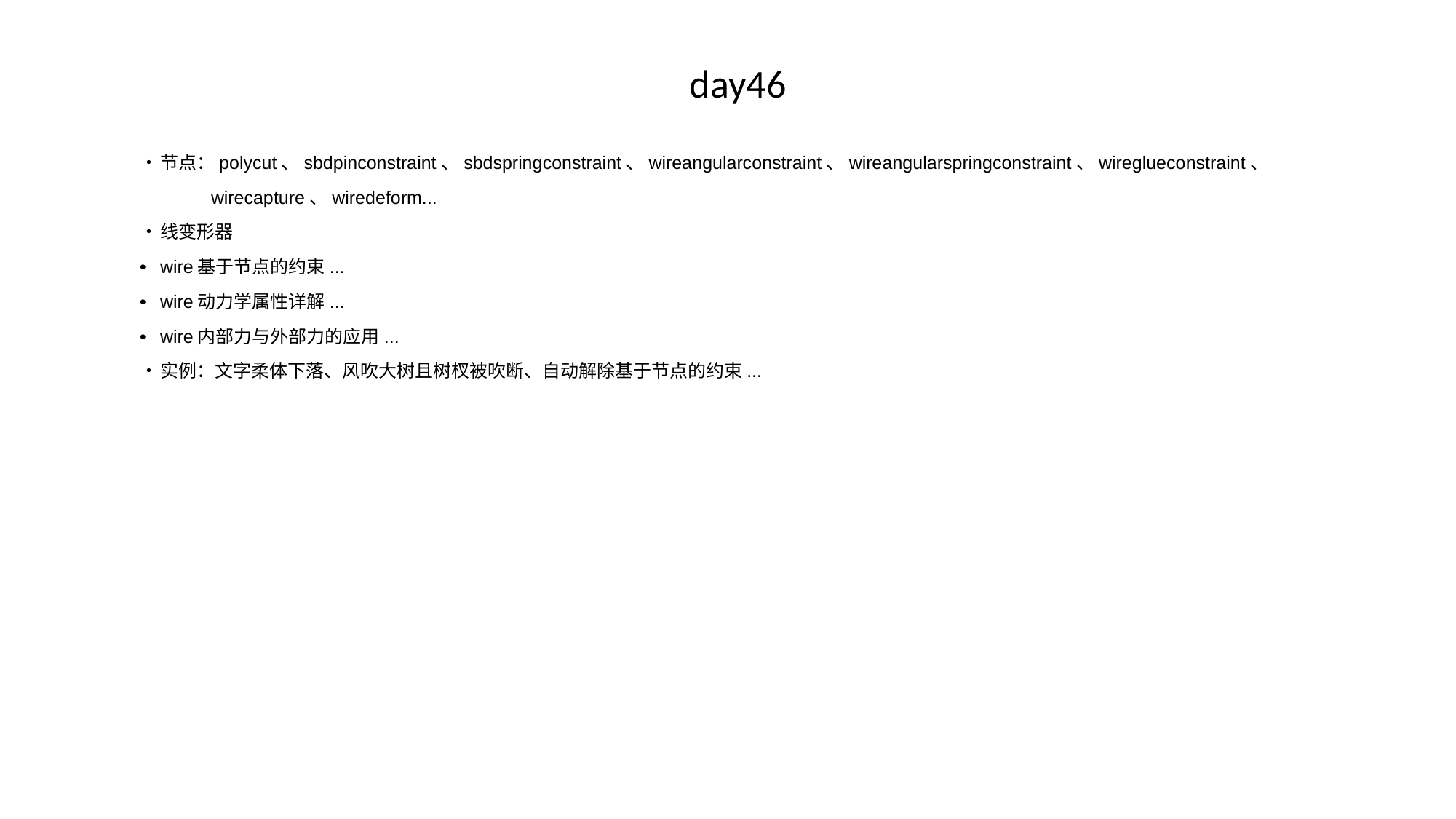

# day46
•	节点：polycut、sbdpinconstraint、sbdspringconstraint、wireangularconstraint、wireangularspringconstraint、wireglueconstraint、
              wirecapture、wiredeform...
•	线变形器
•	wire基于节点的约束...
•	wire动力学属性详解...
•	wire内部力与外部力的应用...
•	实例：文字柔体下落、风吹大树且树杈被吹断、自动解除基于节点的约束...